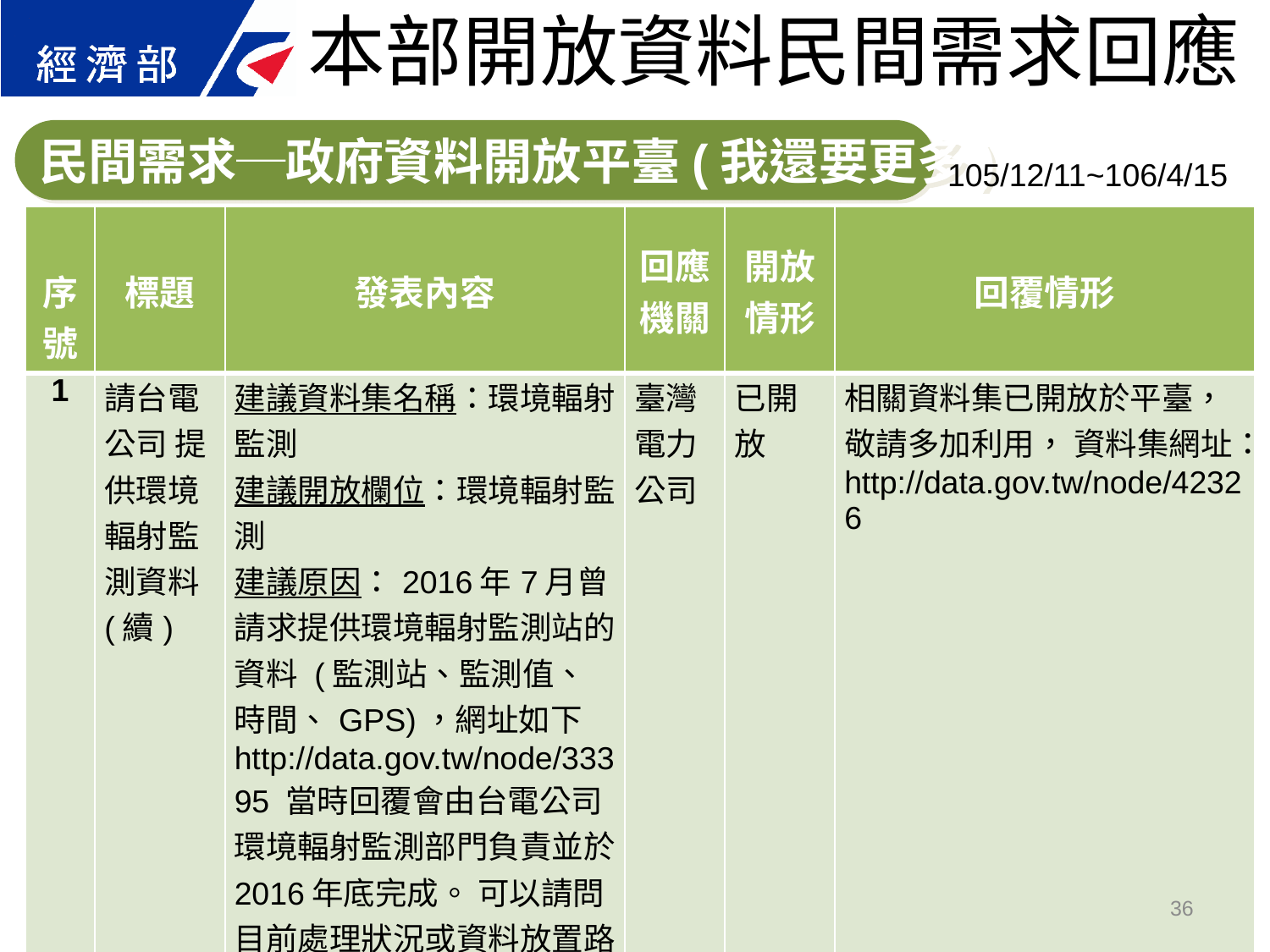

本部開放資料民間需求回應
民間需求─政府資料開放平臺(我還要更多)
105/12/11~106/4/15
| 序號 | 標題 | 發表內容 | 回應 機關 | 開放 情形 | 回覆情形 |
| --- | --- | --- | --- | --- | --- |
| 1 | 請台電公司 提供環境輻射監測資料(續) | 建議資料集名稱：環境輻射監測 建議開放欄位：環境輻射監測 建議原因：2016年7月曾請求提供環境輻射監測站的資料 (監測站、監測值、時間、GPS)，網址如下 http://data.gov.tw/node/33395 當時回覆會由台電公司環境輻射監測部門負責並於2016年底完成。 可以請問目前處理狀況或資料放置路徑嗎？ | 臺灣電力公司 | 已開放 | 相關資料集已開放於平臺，敬請多加利用， 資料集網址：http://data.gov.tw/node/42326 |
36